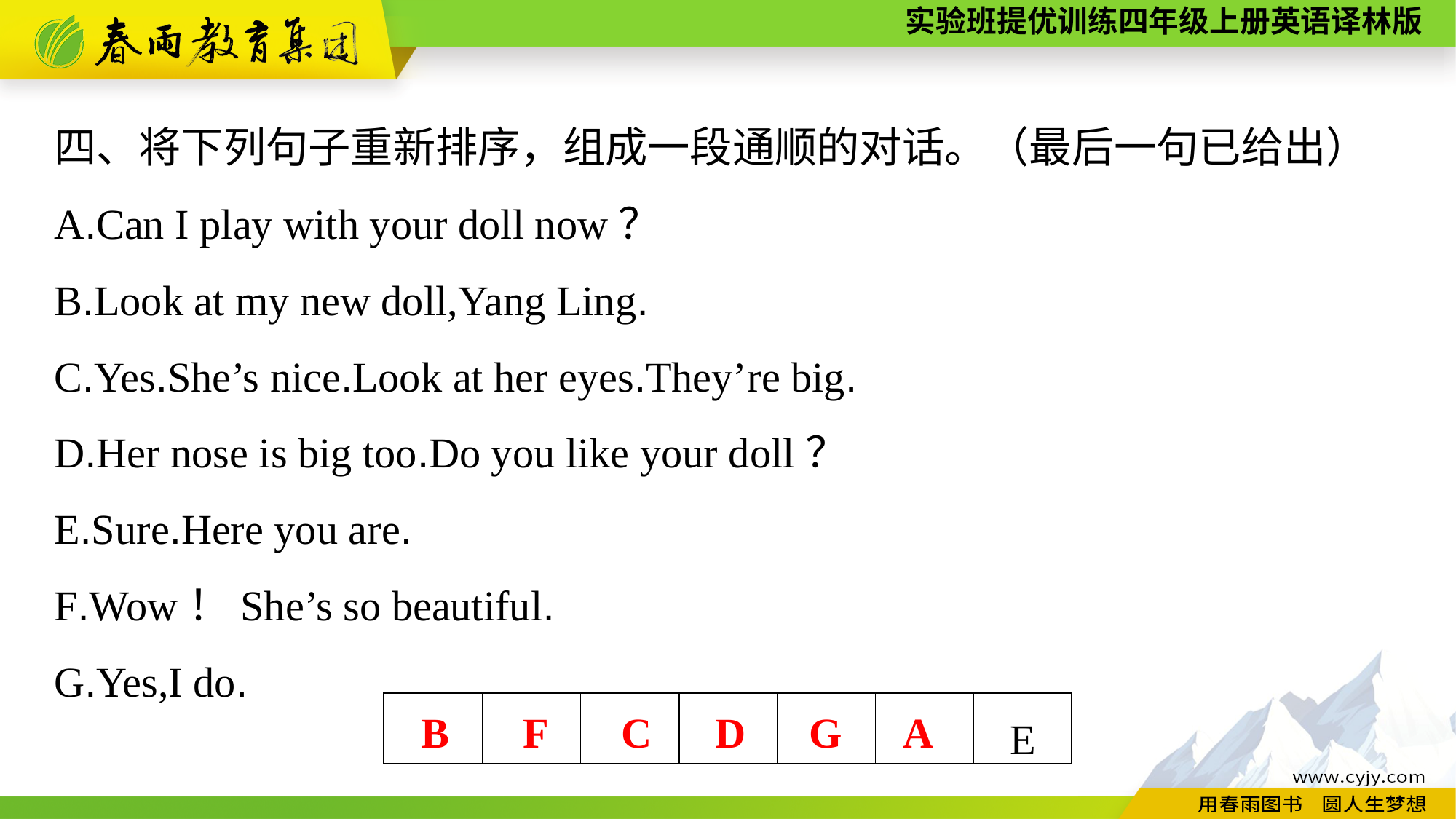

四、将下列句子重新排序，组成一段通顺的对话。（最后一句已给出）
A.Can I play with your doll now？
B.Look at my new doll,Yang Ling.
C.Yes.She’s nice.Look at her eyes.They’re big.
D.Her nose is big too.Do you like your doll？
E.Sure.Here you are.
F.Wow！She’s so beautiful.
G.Yes,I do.
|  |  |  |  |  |  | E |
| --- | --- | --- | --- | --- | --- | --- |
B       F       C      D      G      A